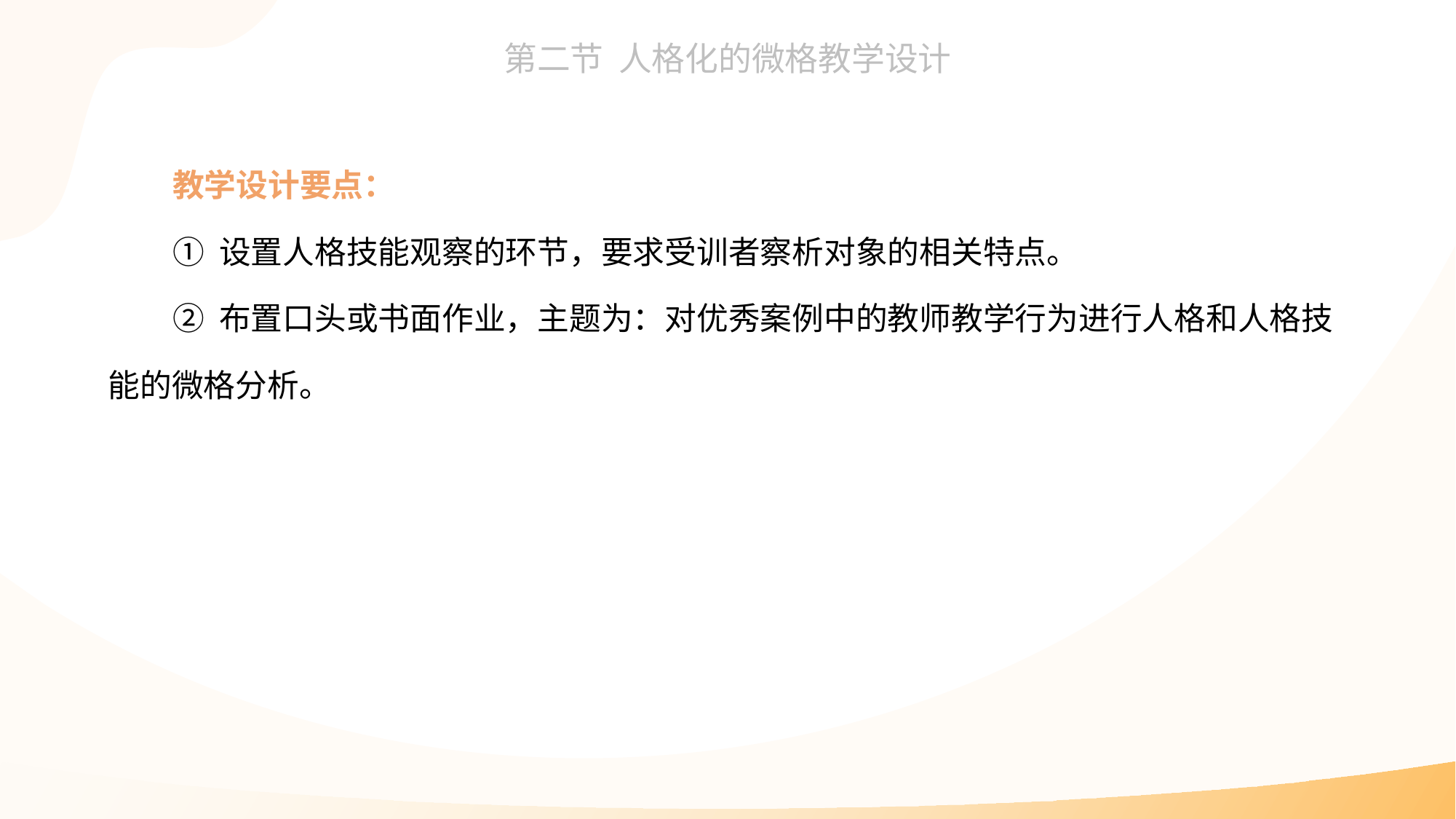

教学设计要点：
① 设置人格技能观察的环节，要求受训者察析对象的相关特点。
② 布置口头或书面作业，主题为：对优秀案例中的教师教学行为进行人格和人格技能的微格分析。